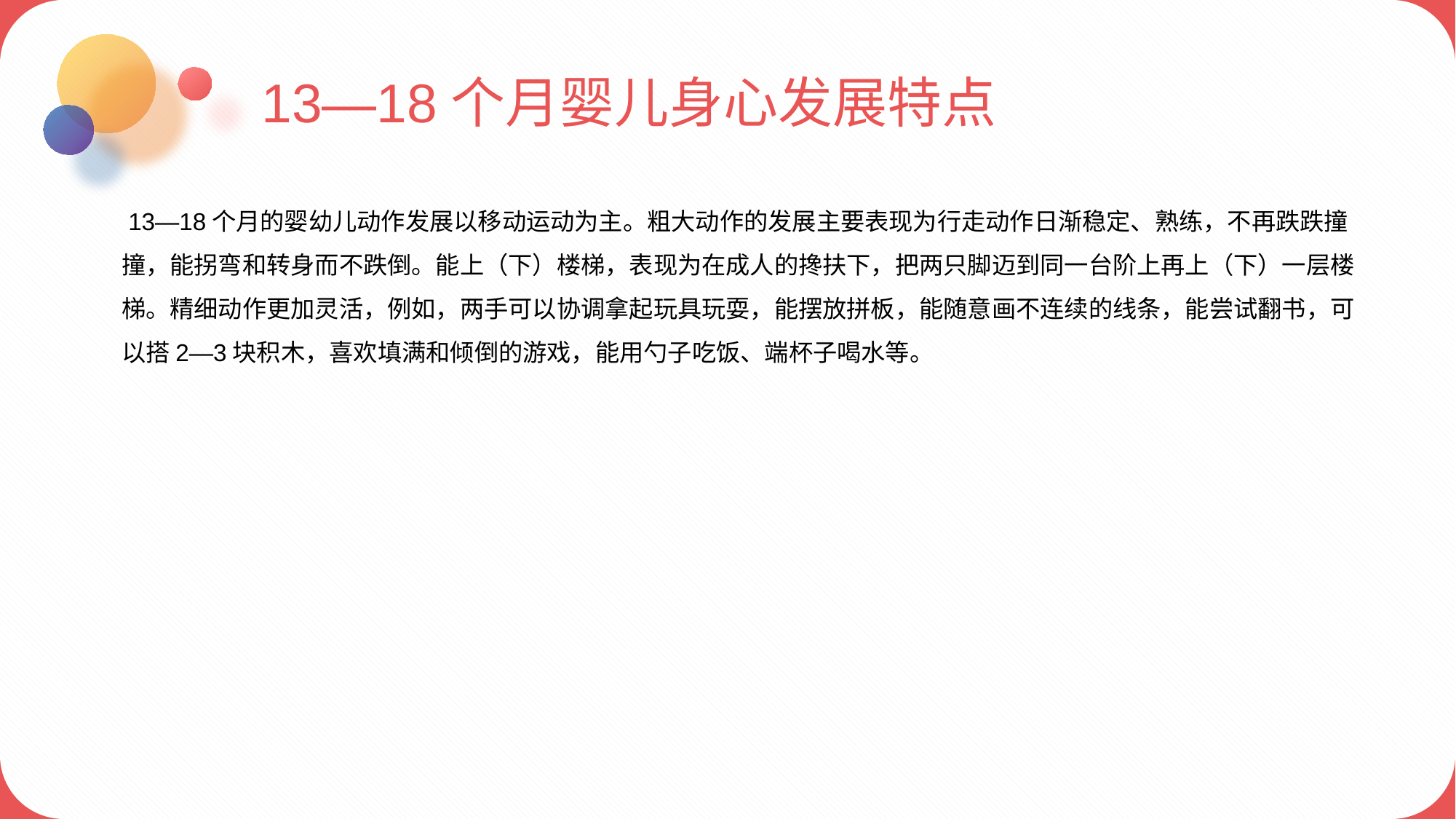

13—18个月婴儿身心发展特点
 13—18个月的婴幼儿动作发展以移动运动为主。粗大动作的发展主要表现为行走动作日渐稳定、熟练，不再跌跌撞撞，能拐弯和转身而不跌倒。能上（下）楼梯，表现为在成人的搀扶下，把两只脚迈到同一台阶上再上（下）一层楼梯。精细动作更加灵活，例如，两手可以协调拿起玩具玩耍，能摆放拼板，能随意画不连续的线条，能尝试翻书，可以搭2—3块积木，喜欢填满和倾倒的游戏，能用勺子吃饭、端杯子喝水等。